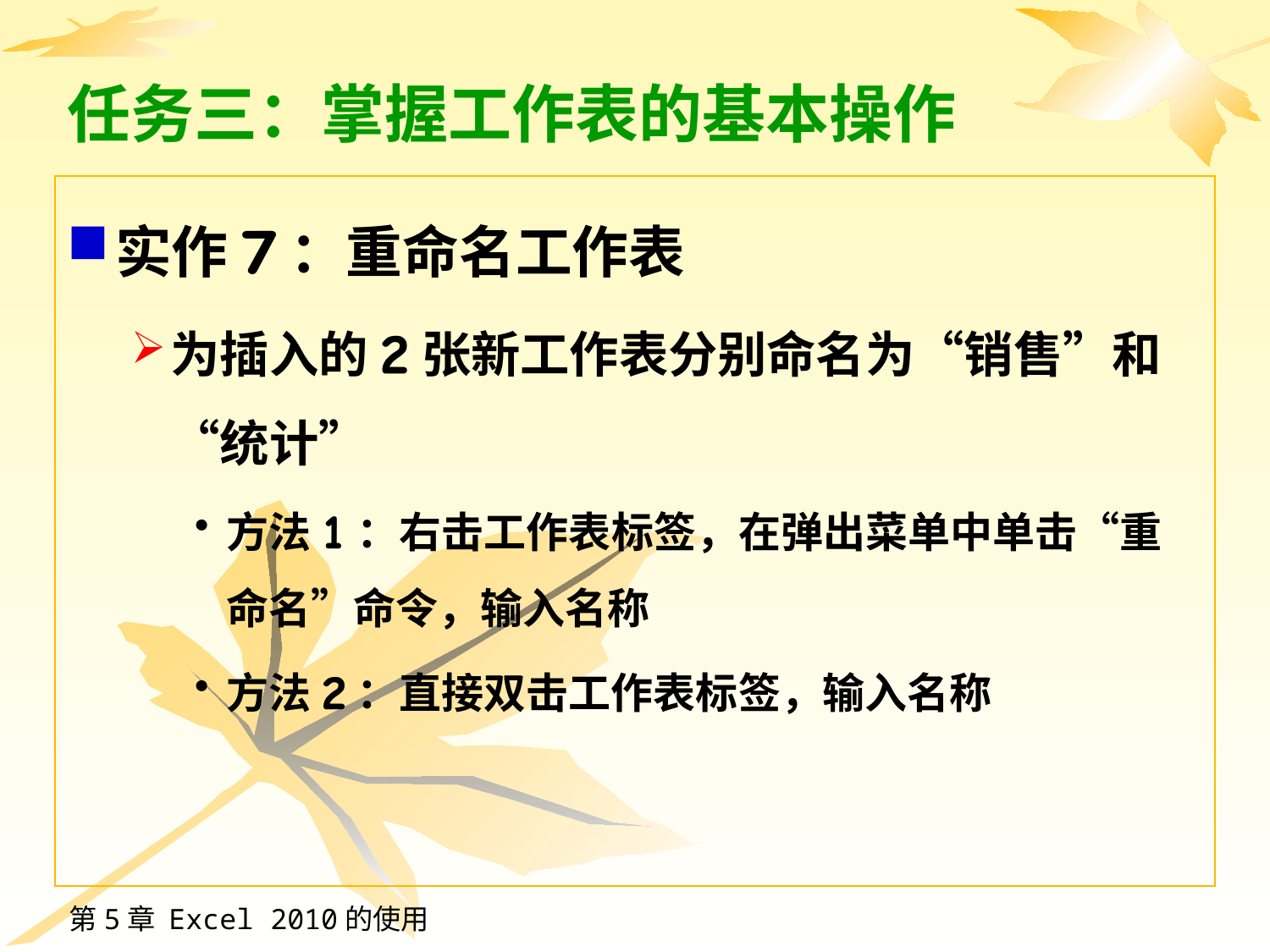

# 任务三：掌握工作表的基本操作
实作7：重命名工作表
为插入的2张新工作表分别命名为“销售”和“统计”
方法1：右击工作表标签，在弹出菜单中单击“重命名”命令，输入名称
方法2：直接双击工作表标签，输入名称